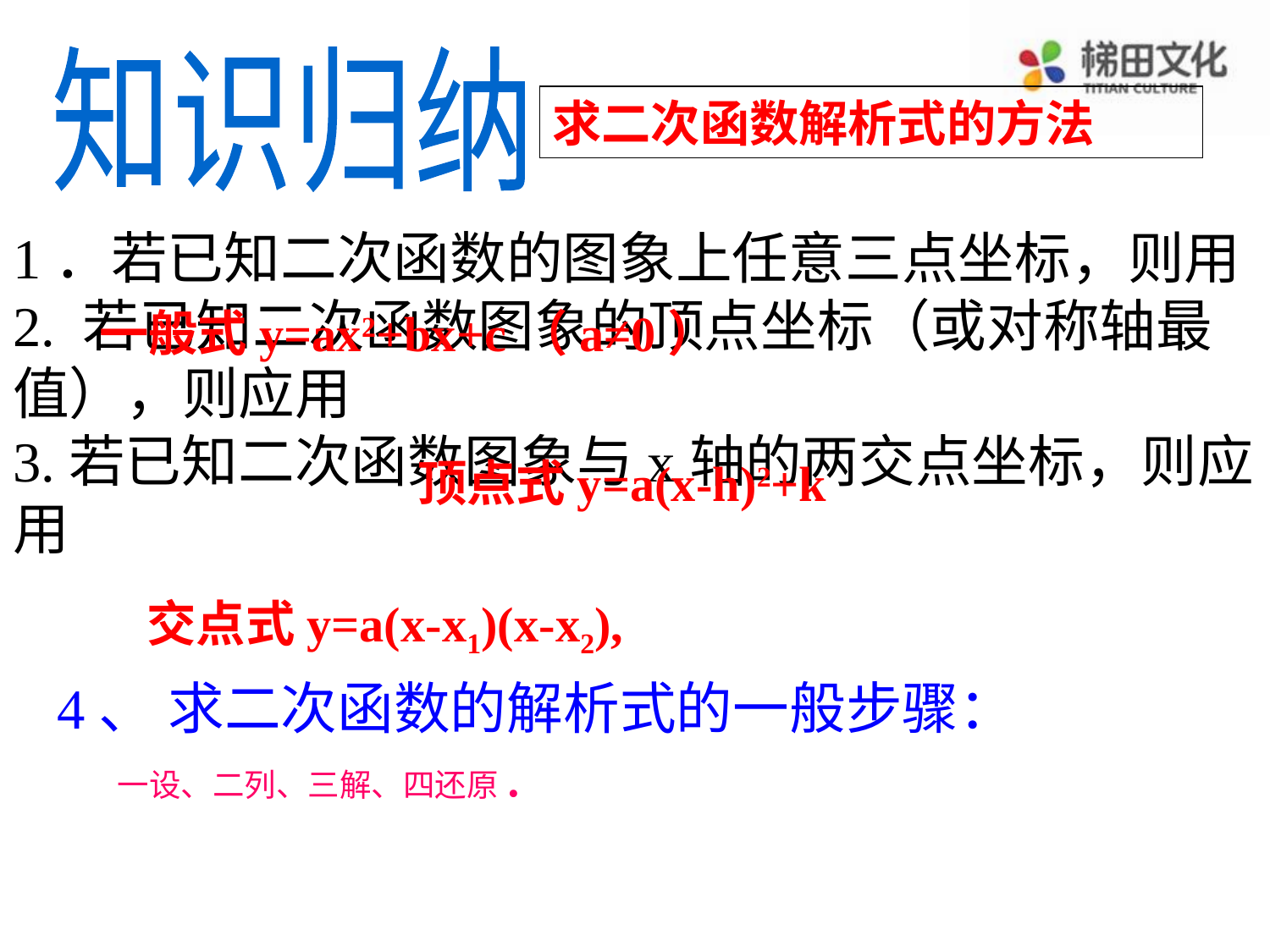

知识归纳
求二次函数解析式的方法
1．若已知二次函数的图象上任意三点坐标，则用
2. 若已知二次函数图象的顶点坐标（或对称轴最值），则应用
3.若已知二次函数图象与x轴的两交点坐标，则应用
一般式y=ax2+bx+c（a≠0）
顶点式y=a(x-h)2+k
交点式y=a(x-x1)(x-x2),
 4、 求二次函数的解析式的一般步骤：
一设、二列、三解、四还原.